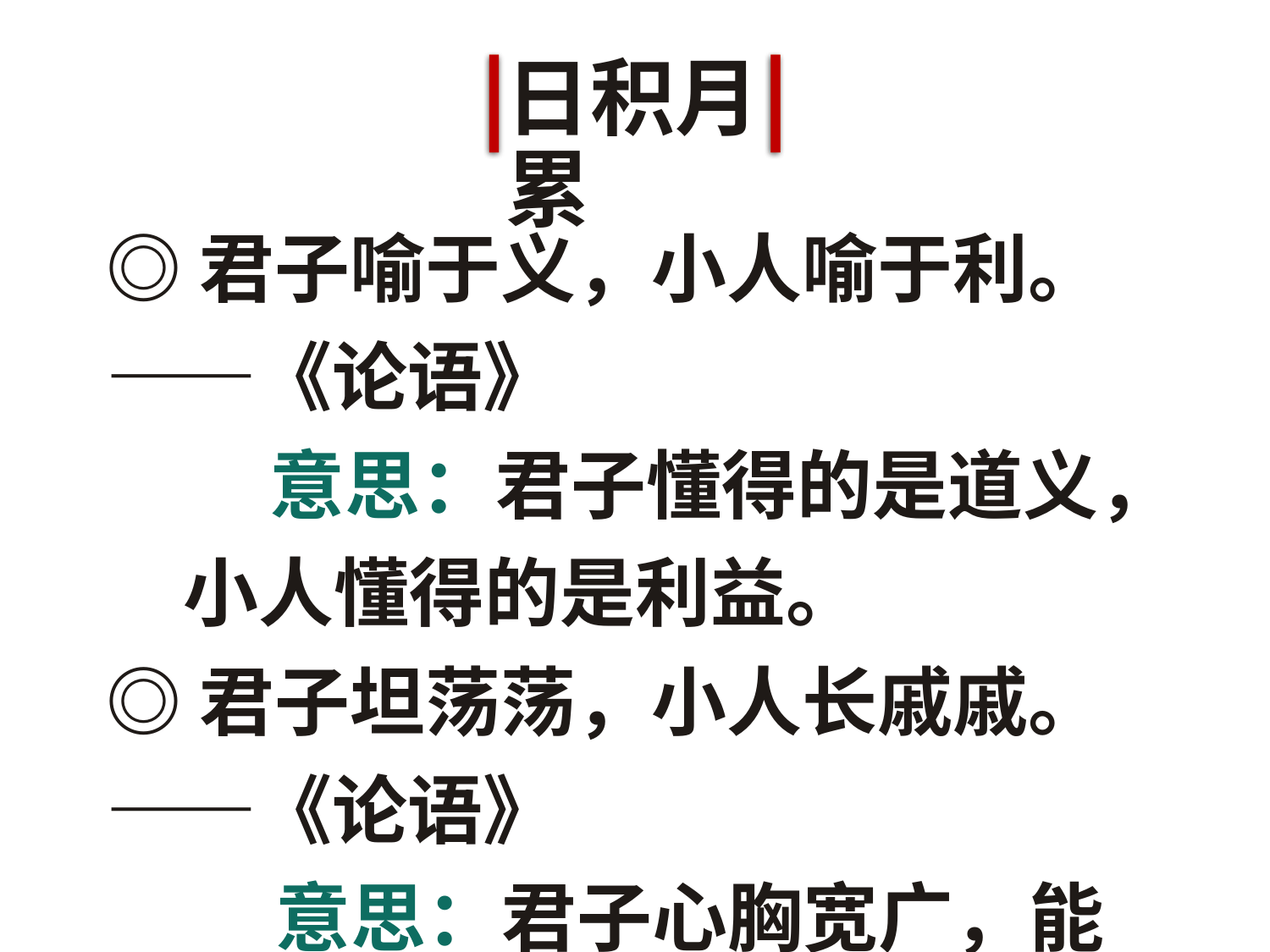

日积月累

◎君子喻于义，小人喻于利。——《论语》
    意思：君子懂得的是道义，小人懂得的是利益。
◎君子坦荡荡，小人长戚戚。——《论语》
    意思：君子心胸宽广，能够包容别人；小人爱斤斤计较，心胸狭窄。